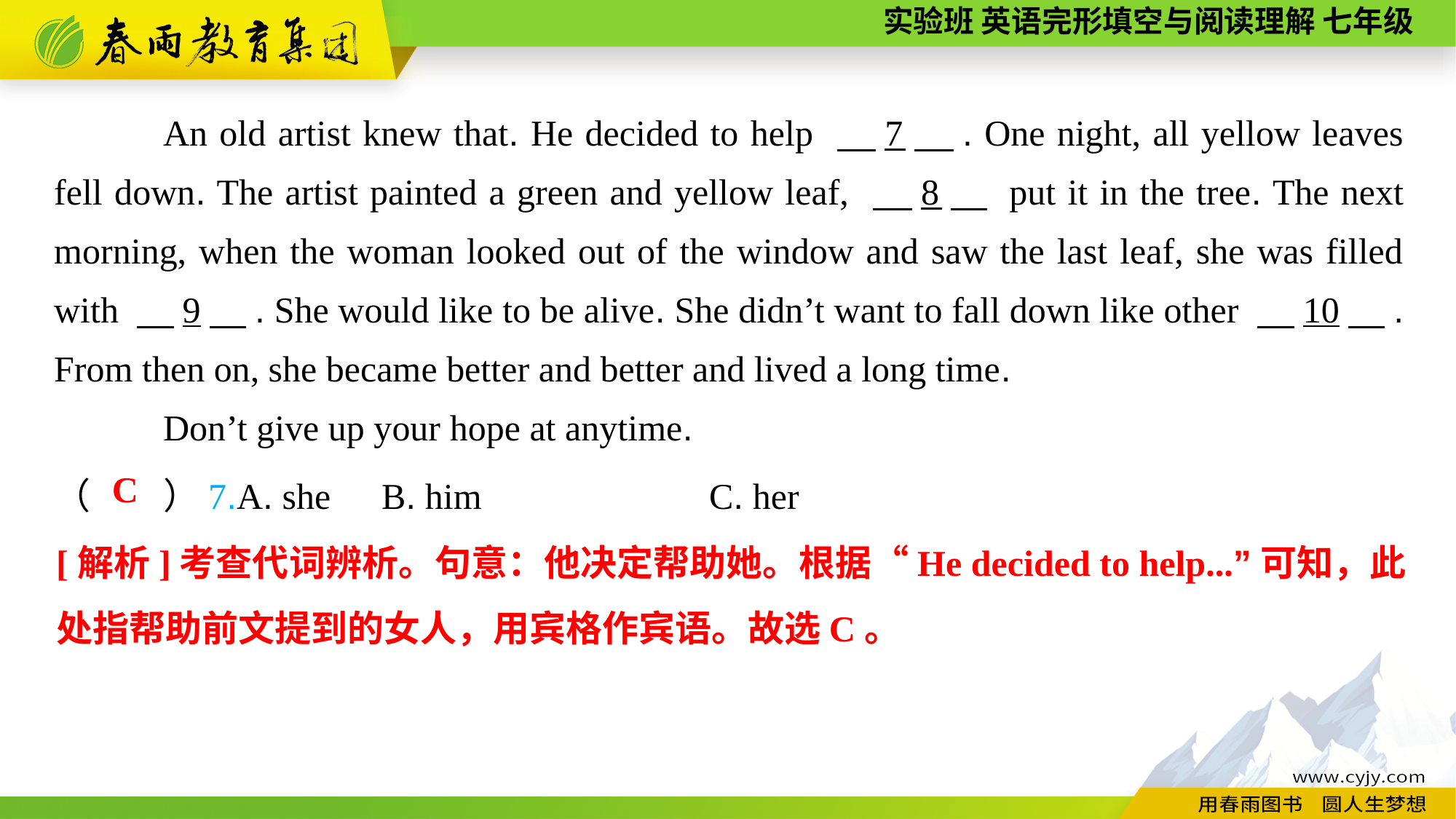

An old artist knew that. He decided to help 　7　. One night, all yellow leaves fell down. The artist painted a green and yellow leaf, 　8　 put it in the tree. The next morning, when the woman looked out of the window and saw the last leaf, she was filled with 　9　. She would like to be alive. She didn’t want to fall down like other 　10　. From then on, she became better and better and lived a long time.
Don’t give up your hope at anytime.
（　　）7.A. she	B. him			C. her
C
[解析]考查代词辨析。句意：他决定帮助她。根据“He decided to help...”可知，此处指帮助前文提到的女人，用宾格作宾语。故选C。